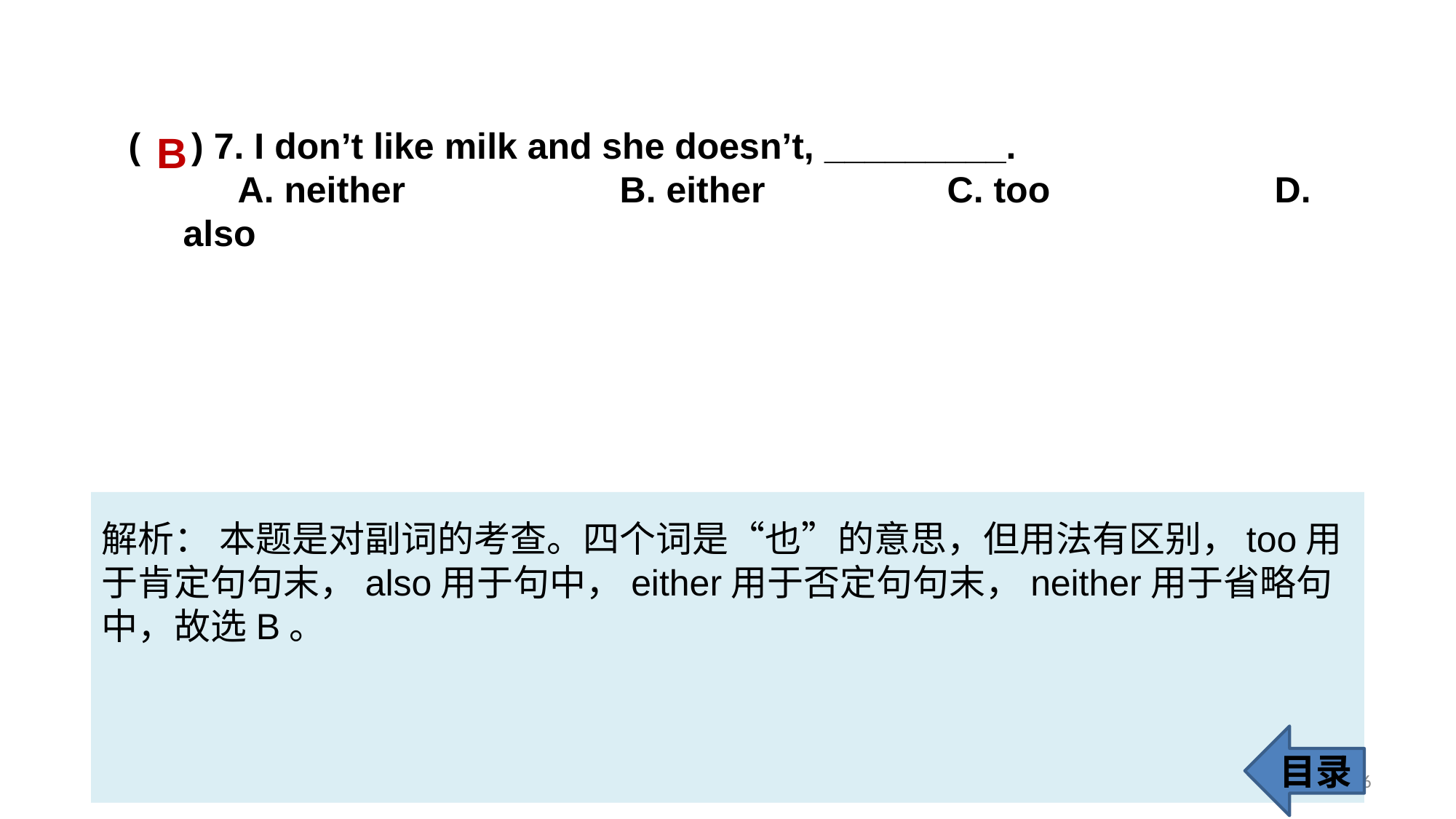

(     ) 7. I don’t like milk and she doesn’t, _________.
A. neither 		B. either 		C. too 		D. also
B

解析： 本题是对副词的考查。四个词是“也”的意思，但用法有区别，too用于肯定句句末，also用于句中，either用于否定句句末，neither用于省略句
中，故选B。
目录
66